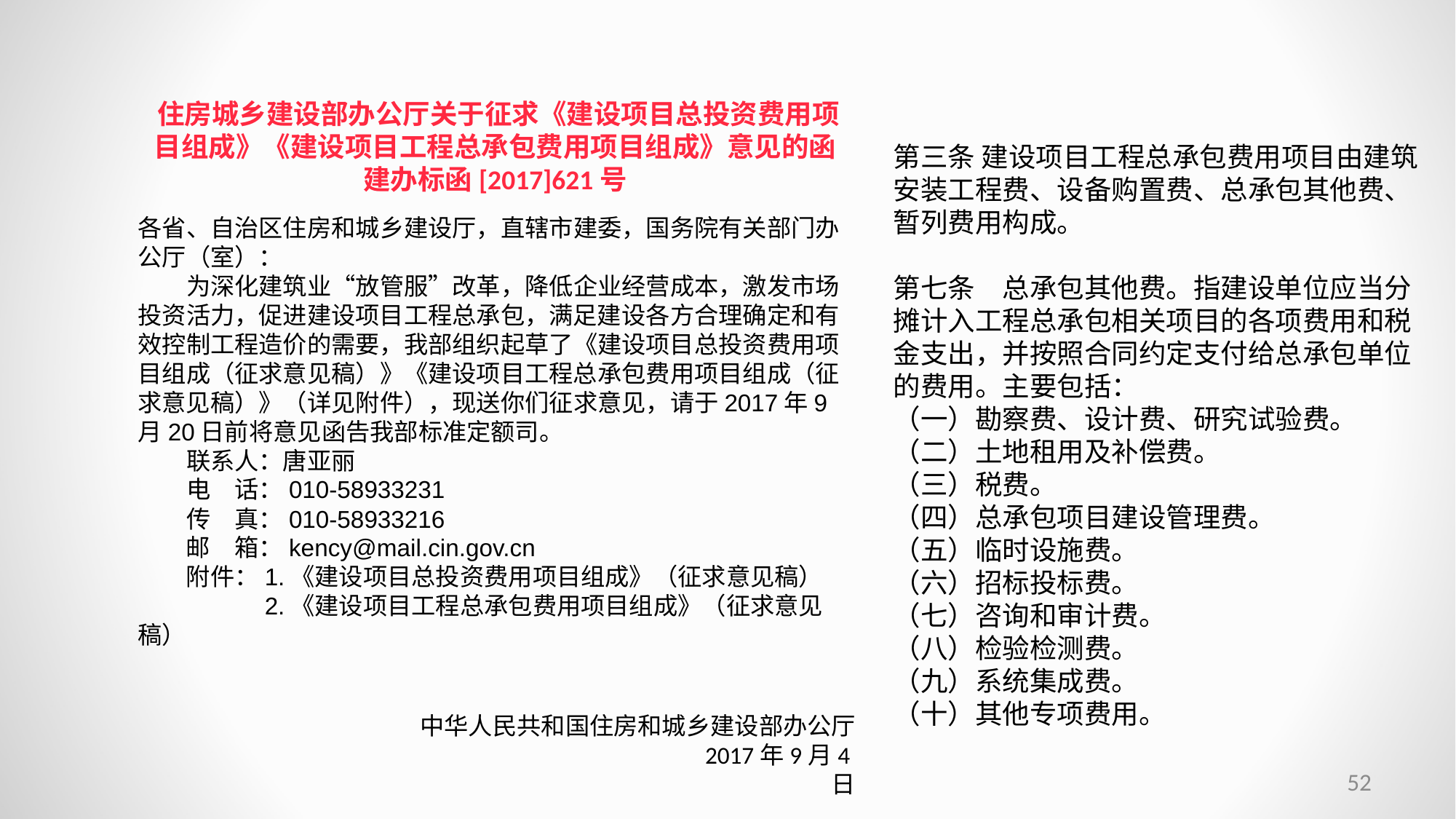

住房城乡建设部办公厅关于征求《建设项目总投资费用项目组成》《建设项目工程总承包费用项目组成》意见的函
建办标函[2017]621号
第三条 建设项目工程总承包费用项目由建筑安装工程费、设备购置费、总承包其他费、暂列费用构成。

第七条　总承包其他费。指建设单位应当分摊计入工程总承包相关项目的各项费用和税金支出，并按照合同约定支付给总承包单位的费用。主要包括：
（一）勘察费、设计费、研究试验费。
（二）土地租用及补偿费。
（三）税费。
（四）总承包项目建设管理费。
（五）临时设施费。
（六）招标投标费。
（七）咨询和审计费。
（八）检验检测费。
（九）系统集成费。
（十）其他专项费用。
各省、自治区住房和城乡建设厅，直辖市建委，国务院有关部门办公厅（室）：
　　为深化建筑业“放管服”改革，降低企业经营成本，激发市场投资活力，促进建设项目工程总承包，满足建设各方合理确定和有效控制工程造价的需要，我部组织起草了《建设项目总投资费用项目组成（征求意见稿）》《建设项目工程总承包费用项目组成（征求意见稿）》（详见附件），现送你们征求意见，请于2017年9月20日前将意见函告我部标准定额司。
　　联系人：唐亚丽
　　电　话：010-58933231
　　传　真：010-58933216
　　邮　箱：kency@mail.cin.gov.cn
　　附件：1.《建设项目总投资费用项目组成》（征求意见稿）
　　　　　2.《建设项目工程总承包费用项目组成》（征求意见稿）

　　　　　　　　　　　　　　　　　　　　　　　　　　　　　　　　　　　　　　中华人民共和国住房和城乡建设部办公厅
　　　　　　　　　　　　　　　　　　　　　　　2017年9月4日
52